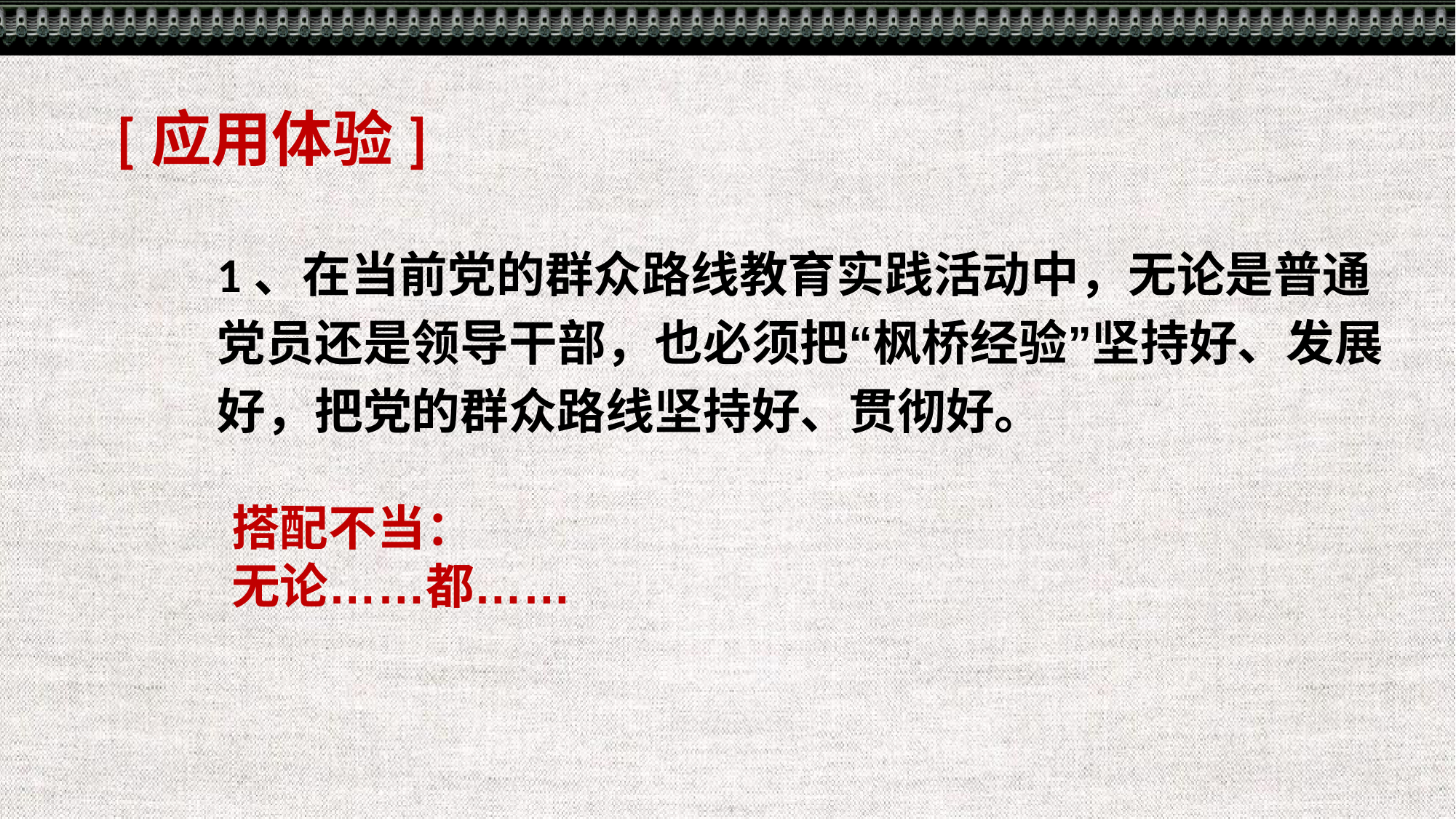

[应用体验]
1、在当前党的群众路线教育实践活动中，无论是普通党员还是领导干部，也必须把“枫桥经验”坚持好、发展好，把党的群众路线坚持好、贯彻好。
搭配不当：
无论……都……